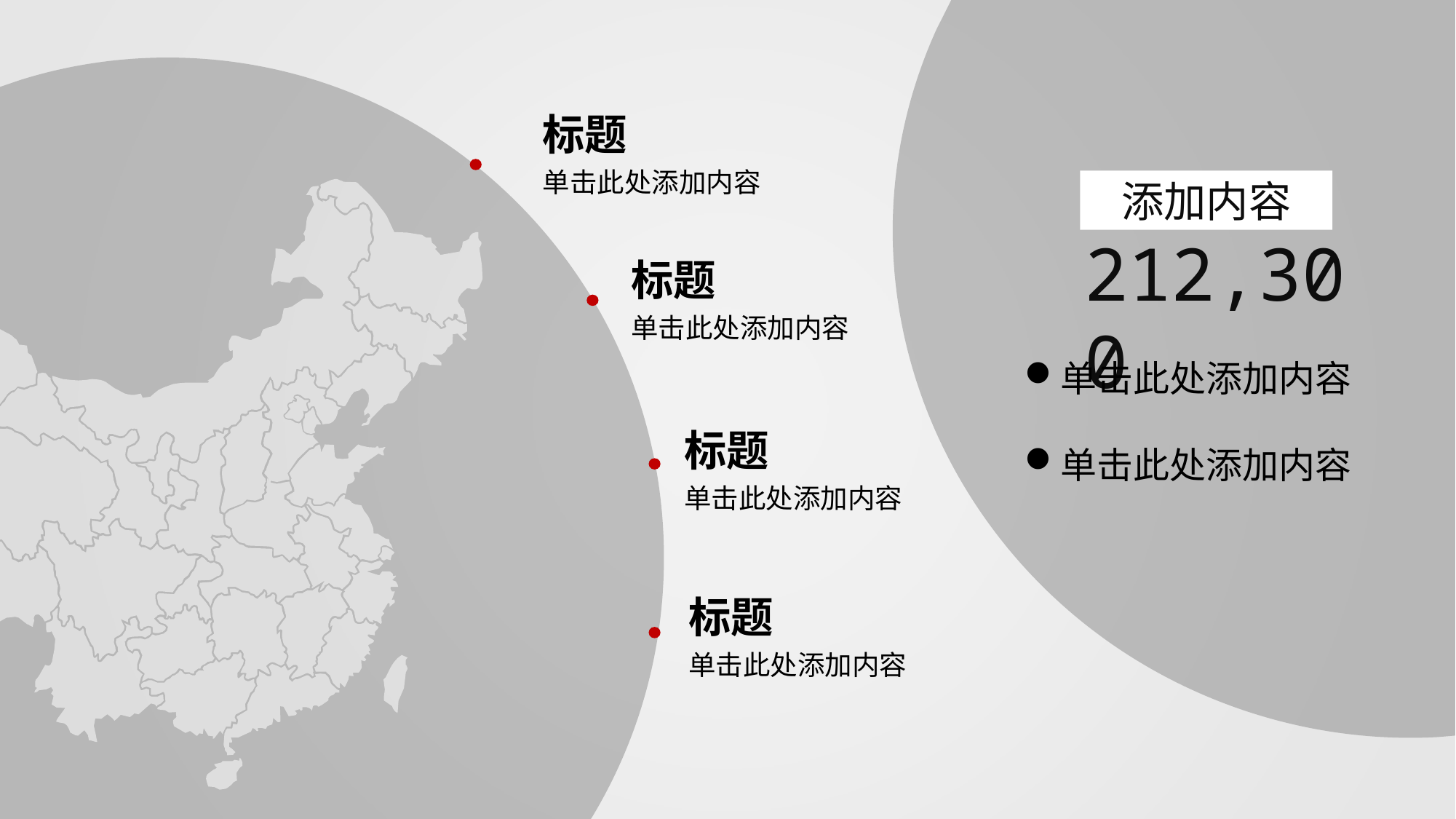

标题

单击此处添加内容
添加内容

212,300
标题

单击此处添加内容
单击此处添加内容
标题
单击此处添加内容

单击此处添加内容
标题

单击此处添加内容